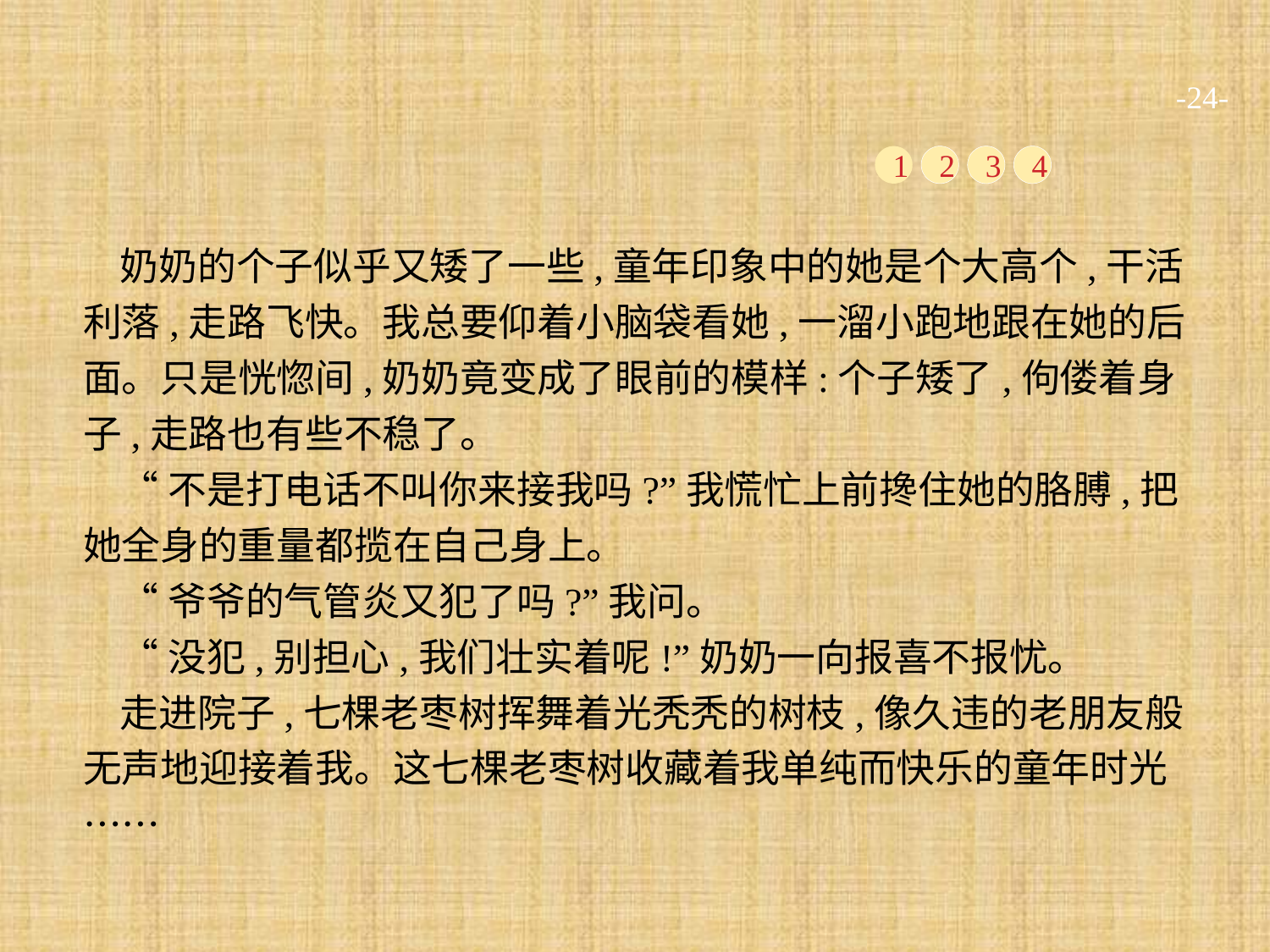

-24-
1
2
3
4
奶奶的个子似乎又矮了一些,童年印象中的她是个大高个,干活利落,走路飞快。我总要仰着小脑袋看她,一溜小跑地跟在她的后面。只是恍惚间,奶奶竟变成了眼前的模样:个子矮了,佝偻着身子,走路也有些不稳了。
“不是打电话不叫你来接我吗?”我慌忙上前搀住她的胳膊,把她全身的重量都揽在自己身上。
“爷爷的气管炎又犯了吗?”我问。
“没犯,别担心,我们壮实着呢!”奶奶一向报喜不报忧。
走进院子,七棵老枣树挥舞着光秃秃的树枝,像久违的老朋友般无声地迎接着我。这七棵老枣树收藏着我单纯而快乐的童年时光……